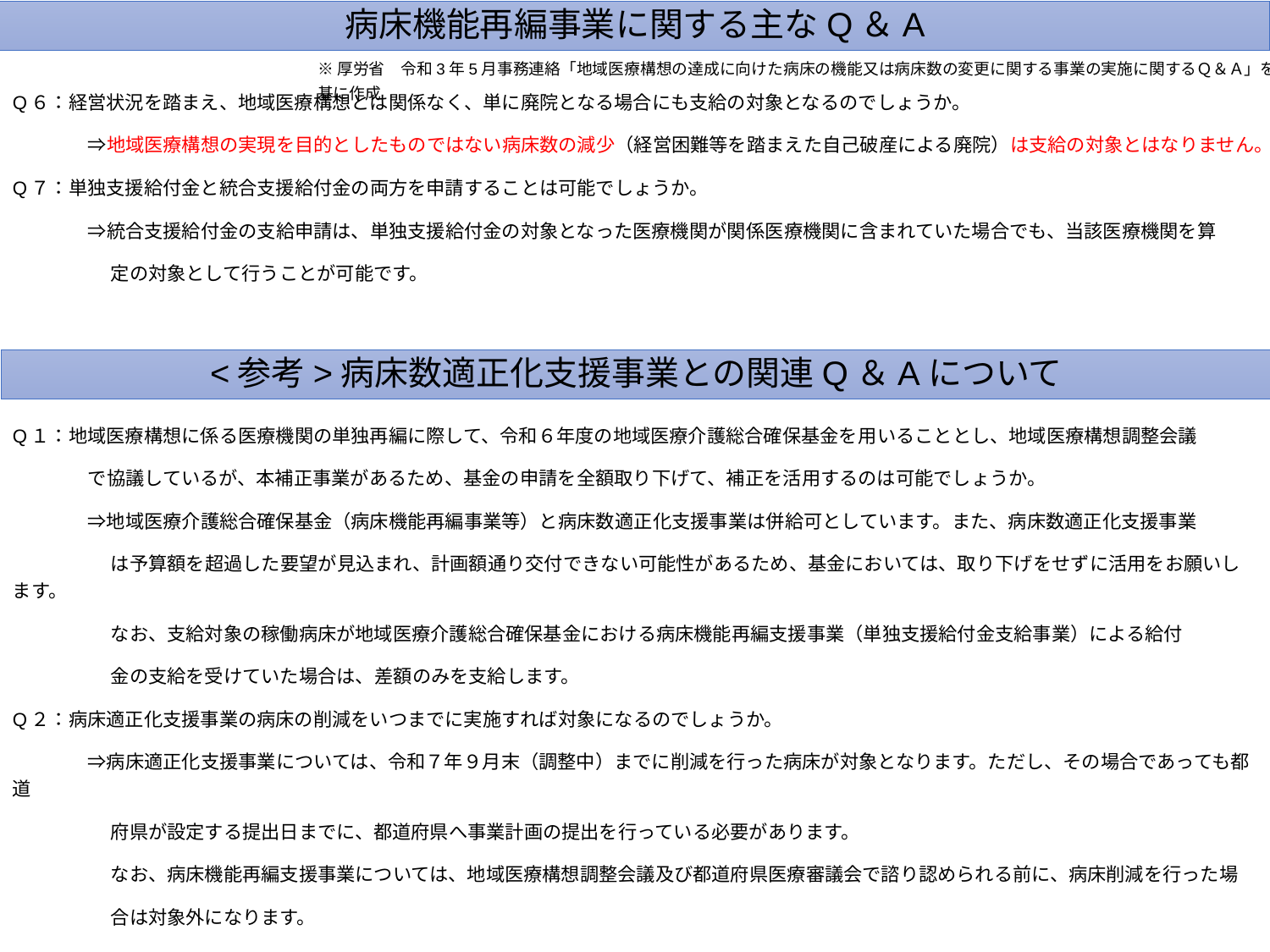

病床機能再編事業に関する主なQ＆A
※厚労省　令和3年5月事務連絡「地域医療構想の達成に向けた病床の機能又は病床数の変更に関する事業の実施に関するＱ＆Ａ」を基に作成
Q６：経営状況を踏まえ、地域医療構想とは関係なく、単に廃院となる場合にも支給の対象となるのでしょうか。
　　　　⇒地域医療構想の実現を目的としたものではない病床数の減少（経営困難等を踏まえた自己破産による廃院）は支給の対象とはなりません。
Q７：単独支援給付金と統合支援給付金の両方を申請することは可能でしょうか。
　　　　⇒統合支援給付金の支給申請は、単独支援給付金の対象となった医療機関が関係医療機関に含まれていた場合でも、当該医療機関を算
　　　　　 定の対象として行うことが可能です。

<参考>病床数適正化支援事業との関連Q＆Aについて

Q１：地域医療構想に係る医療機関の単独再編に際して、令和６年度の地域医療介護総合確保基金を用いることとし、地域医療構想調整会議
　　　　で協議しているが、本補正事業があるため、基金の申請を全額取り下げて、補正を活用するのは可能でしょうか。
　　　　⇒地域医療介護総合確保基金（病床機能再編事業等）と病床数適正化支援事業は併給可としています。また、病床数適正化支援事業
　　　　　 は予算額を超過した要望が見込まれ、計画額通り交付できない可能性があるため、基金においては、取り下げをせずに活用をお願いします。
　　　　　 なお、支給対象の稼働病床が地域医療介護総合確保基金における病床機能再編支援事業（単独支援給付金支給事業）による給付
　　　　　 金の支給を受けていた場合は、差額のみを支給します。
Q２：病床適正化支援事業の病床の削減をいつまでに実施すれば対象になるのでしょうか。
　　　　⇒病床適正化支援事業については、令和７年９月末（調整中）までに削減を行った病床が対象となります。ただし、その場合であっても都道
　　　　　 府県が設定する提出日までに、都道府県へ事業計画の提出を行っている必要があります。
　　　　　 なお、病床機能再編支援事業については、地域医療構想調整会議及び都道府県医療審議会で諮り認められる前に、病床削減を行った場
　　　　　 合は対象外になります。